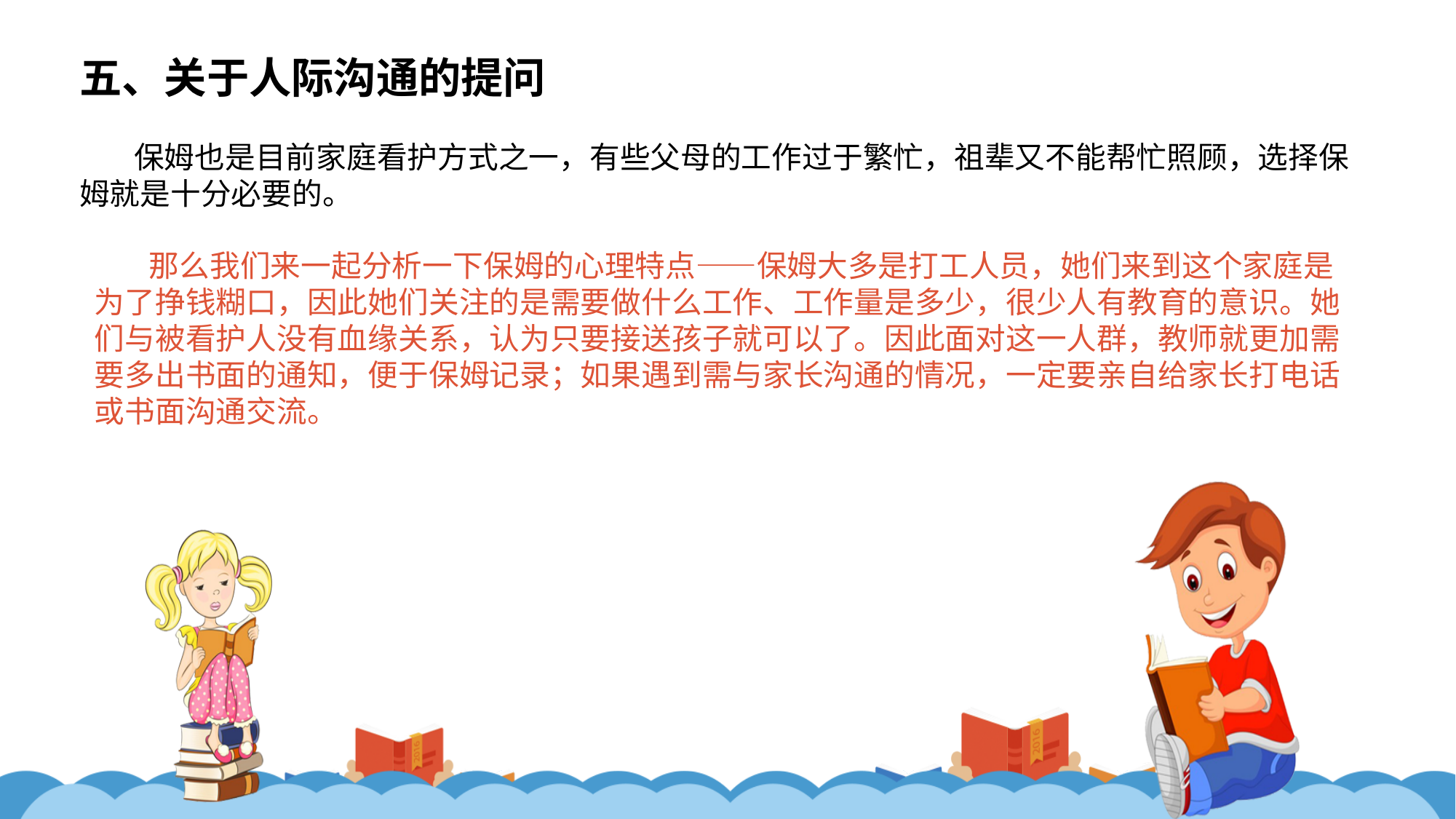

五、关于人际沟通的提问
保姆也是目前家庭看护方式之一，有些父母的工作过于繁忙，祖辈又不能帮忙照顾，选择保姆就是十分必要的。
那么我们来一起分析一下保姆的心理特点——保姆大多是打工人员，她们来到这个家庭是为了挣钱糊口，因此她们关注的是需要做什么工作、工作量是多少，很少人有教育的意识。她们与被看护人没有血缘关系，认为只要接送孩子就可以了。因此面对这一人群，教师就更加需要多出书面的通知，便于保姆记录；如果遇到需与家长沟通的情况，一定要亲自给家长打电话或书面沟通交流。